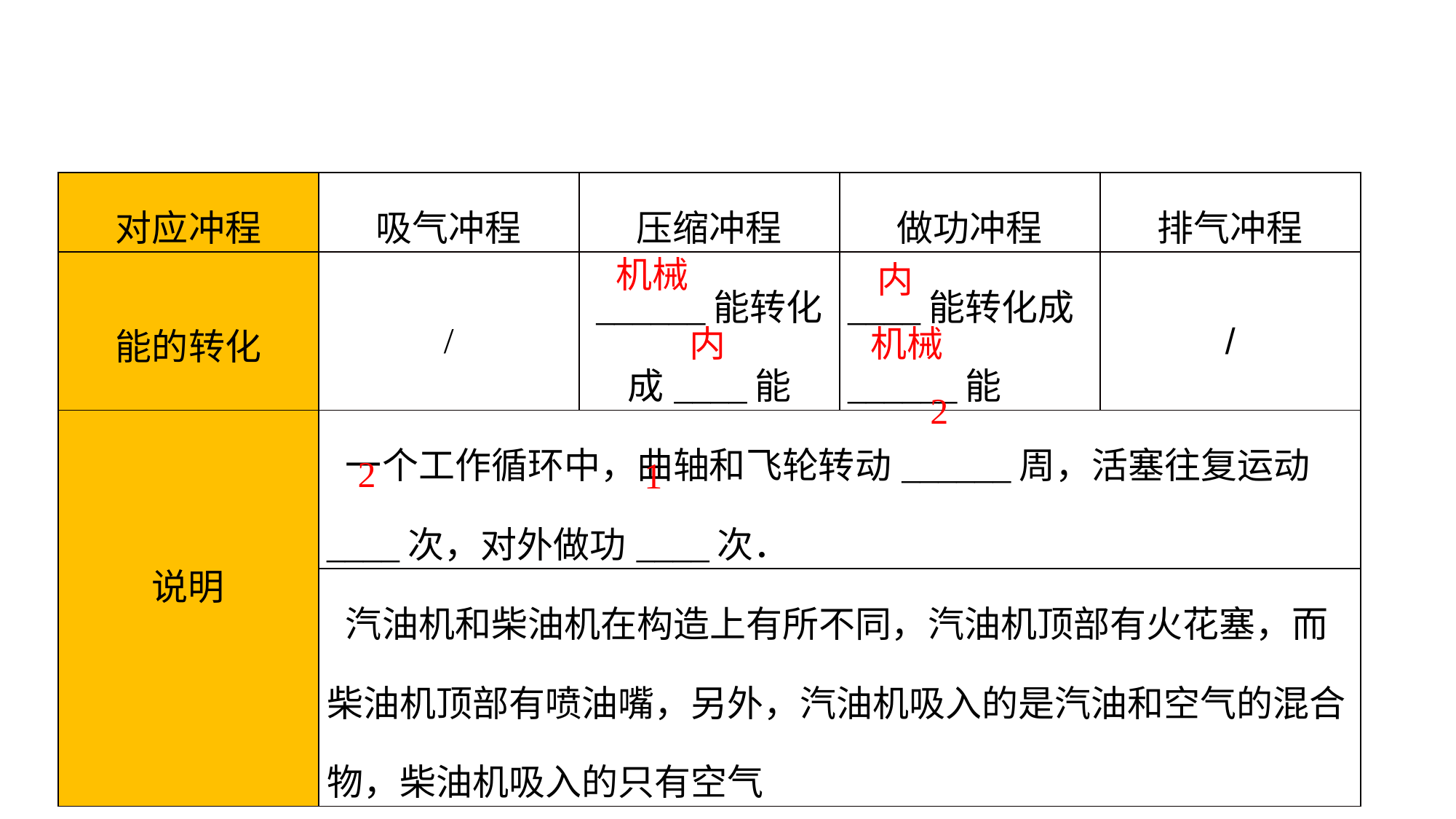

| 对应冲程 | 吸气冲程 | 压缩冲程 | 做功冲程 | 排气冲程 |
| --- | --- | --- | --- | --- |
| 能的转化 | / | \_\_\_\_\_\_能转化成\_\_\_\_能 | \_\_\_\_能转化成 \_\_\_\_\_\_能 | / |
| 说明 | 一个工作循环中，曲轴和飞轮转动\_\_\_\_\_\_周，活塞往复运动\_\_\_\_次，对外做功\_\_\_\_次． |  |  |  |
|  | 汽油机和柴油机在构造上有所不同，汽油机顶部有火花塞，而柴油机顶部有喷油嘴，另外，汽油机吸入的是汽油和空气的混合物，柴油机吸入的只有空气 |  |  |  |
机械
内
内
机械
2
2
1